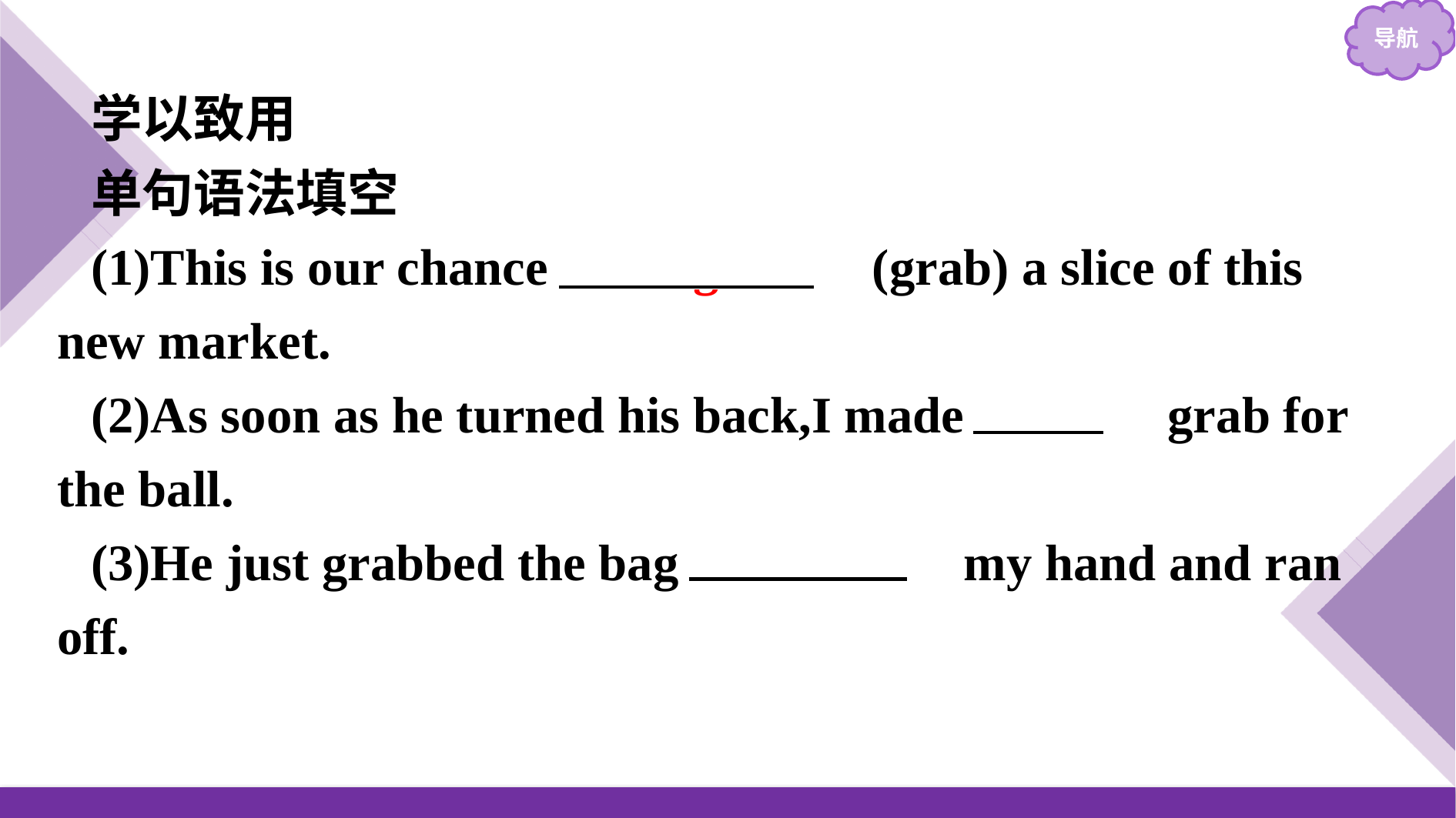

学以致用
单句语法填空
(1)This is our chance 　to grab　(grab) a slice of this new market.
(2)As soon as he turned his back,I made 　a　 grab for the ball.
(3)He just grabbed the bag 　from　 my hand and ran off.